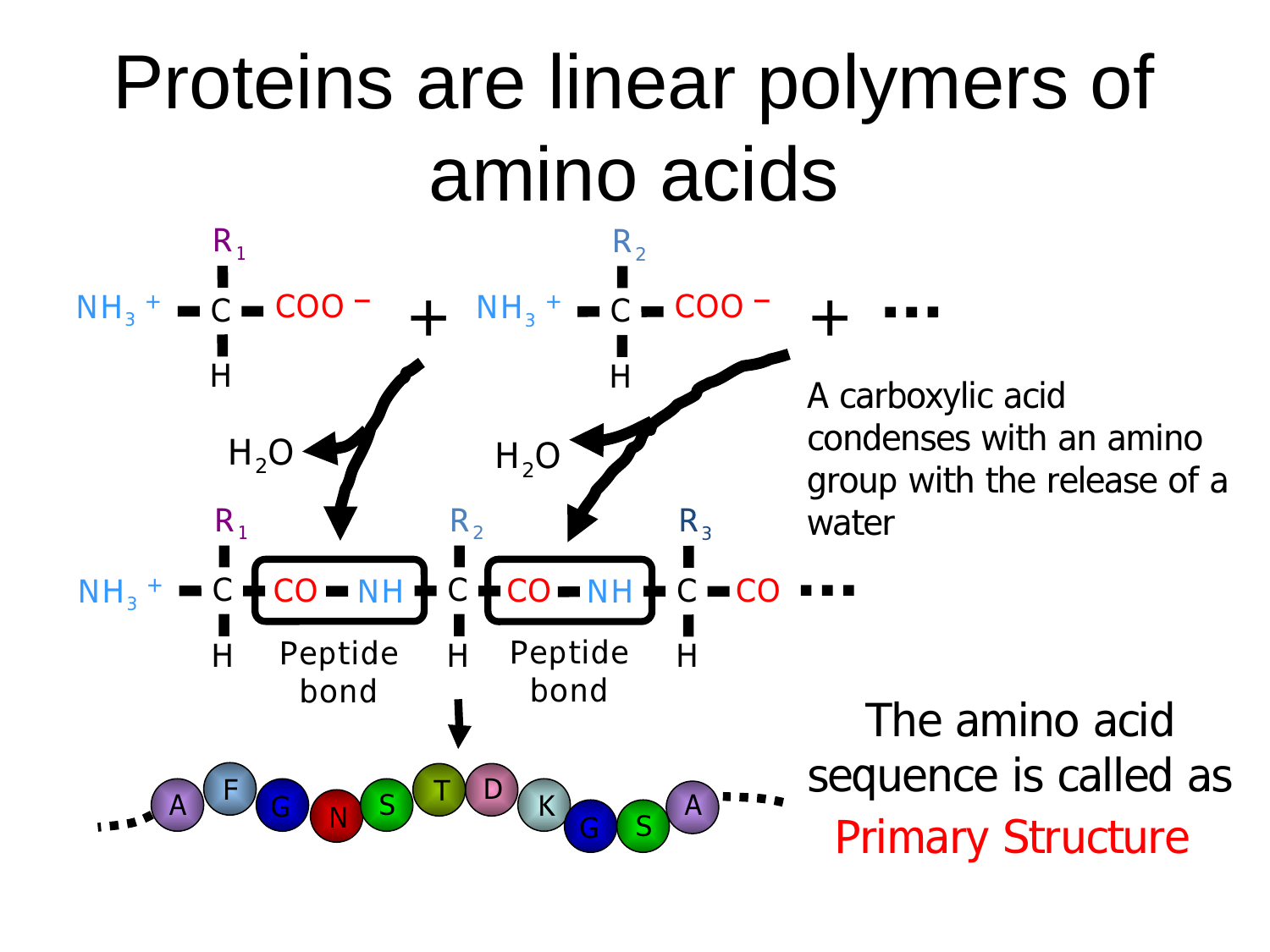

# Proteins are linear polymers of amino acids

R1
R2

COOー
COOー
NH3＋

NH3＋
＋
＋
C
C

H
H

A carboxylic acid condenses with an amino group with the release of a water

H2O
H2O

R1
R2
R3

C
C
CO
CO
C
CO
NH3＋
NH
NH

Peptide bond
Peptide bond
H
H
H
The amino acid sequence is called as Primary Structure

D
F
T

A
A
S

K
G

N

S
G